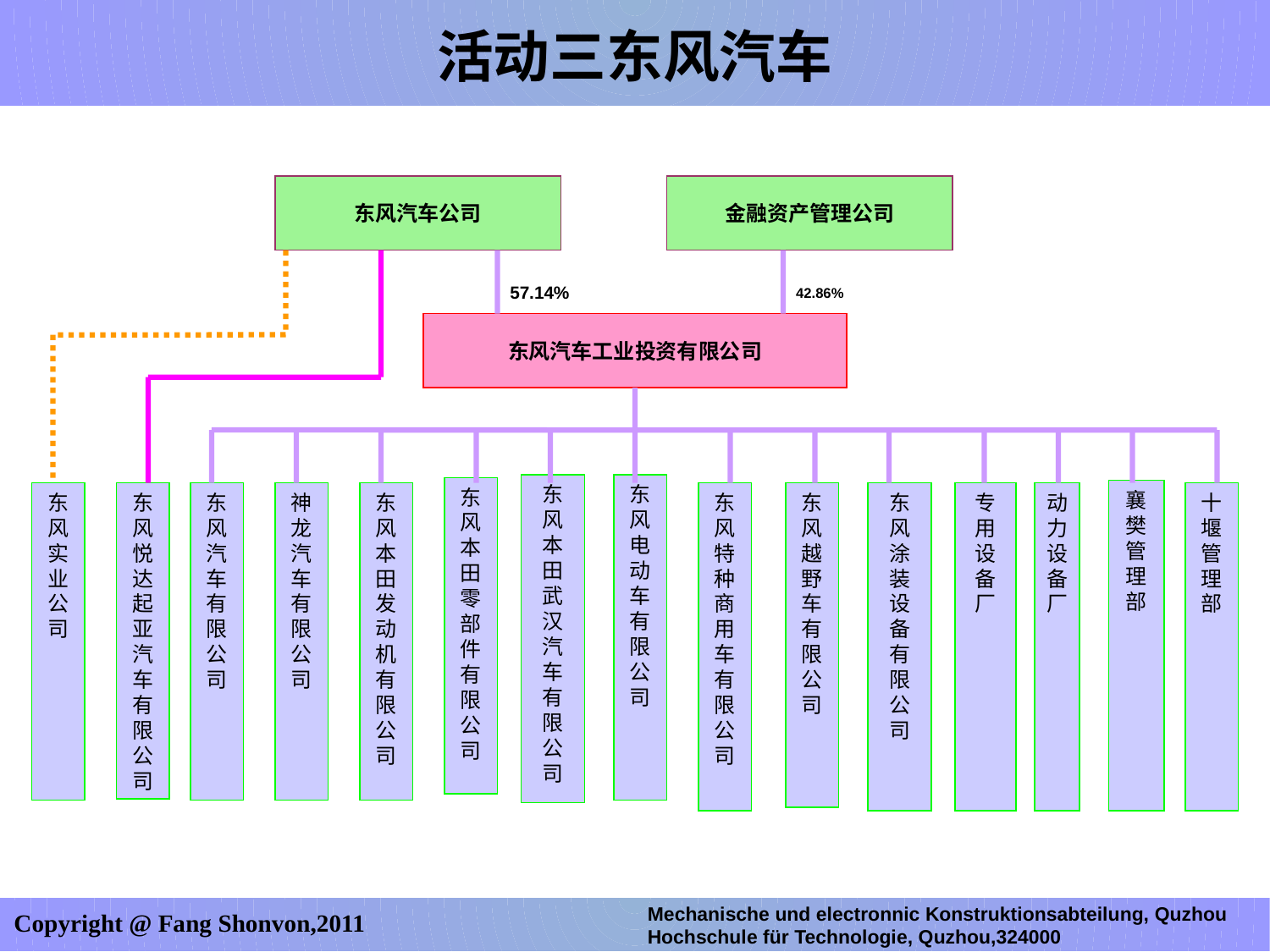

活动三东风汽车
东风汽车公司
金融资产管理公司

42.86%
57.14%
东风汽车工业投资有限公司

东风本田武汉汽车有限公司
东风电动车有限公司
东风本田零部件有限公司
襄樊管理部
东风实业公司
东风悦达起亚汽车有限公司
东风汽车有限公司
神龙汽车有限公司
东风本田发动机有限公司
东风特种商用车有限公司
东风越野车有限公司
东风涂装设备有限公司
专用设备厂
动力设备厂
十堰管理部
Mechanische und electronnic Konstruktionsabteilung, Quzhou Hochschule für Technologie, Quzhou,324000

Copyright @ Fang Shonvon,2011